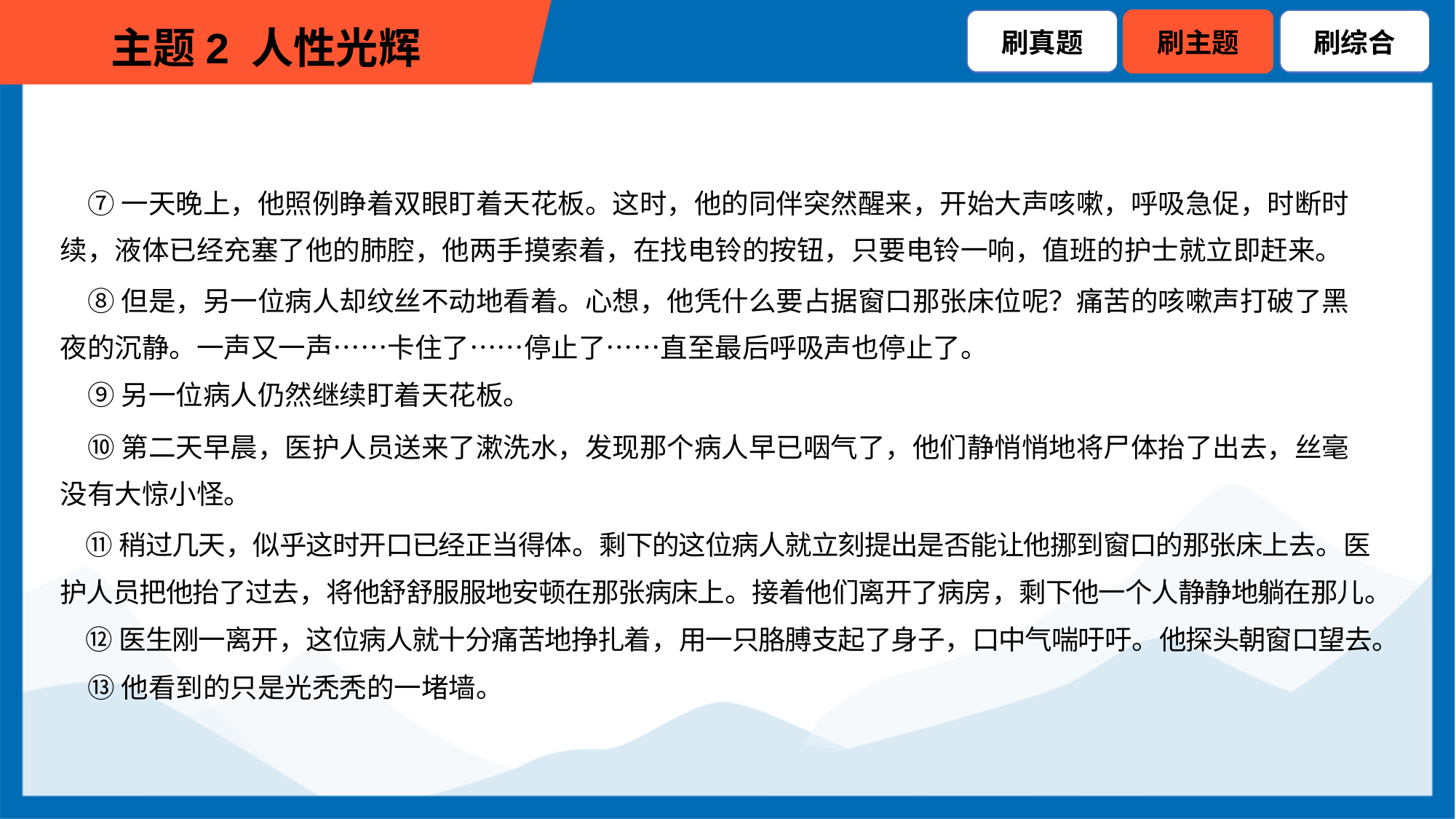

⑦一天晚上，他照例睁着双眼盯着天花板。这时，他的同伴突然醒来，开始大声咳嗽，呼吸急促，时断时
续，液体已经充塞了他的肺腔，他两手摸索着，在找电铃的按钮，只要电铃一响，值班的护士就立即赶来。
    ⑧但是，另一位病人却纹丝不动地看着。心想，他凭什么要占据窗口那张床位呢？痛苦的咳嗽声打破了黑
夜的沉静。一声又一声……卡住了……停止了……直至最后呼吸声也停止了。
    ⑨另一位病人仍然继续盯着天花板。
    ⑩第二天早晨，医护人员送来了漱洗水，发现那个病人早已咽气了，他们静悄悄地将尸体抬了出去，丝毫
没有大惊小怪。
    ⑪稍过几天，似乎这时开口已经正当得体。剩下的这位病人就立刻提出是否能让他挪到窗口的那张床上去。医
护人员把他抬了过去，将他舒舒服服地安顿在那张病床上。接着他们离开了病房，剩下他一个人静静地躺在那儿。
    ⑫医生刚一离开，这位病人就十分痛苦地挣扎着，用一只胳膊支起了身子，口中气喘吁吁。他探头朝窗口望去。
    ⑬他看到的只是光秃秃的一堵墙。